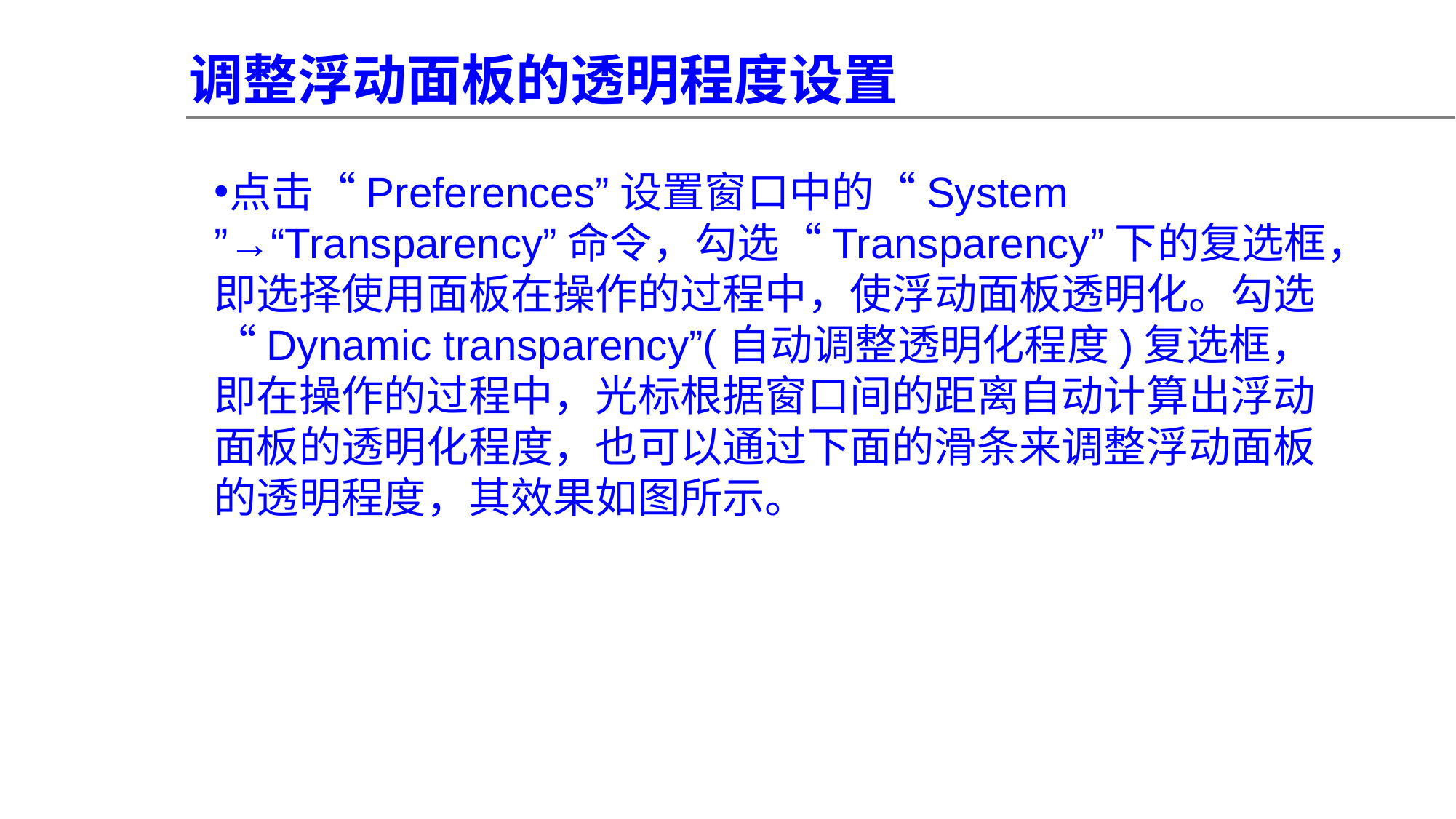

调整浮动面板的透明程度设置
点击“Preferences”设置窗口中的“System ”→“Transparency”命令，勾选“Transparency”下的复选框，即选择使用面板在操作的过程中，使浮动面板透明化。勾选“Dynamic transparency”(自动调整透明化程度)复选框，即在操作的过程中，光标根据窗口间的距离自动计算出浮动面板的透明化程度，也可以通过下面的滑条来调整浮动面板的透明程度，其效果如图所示。